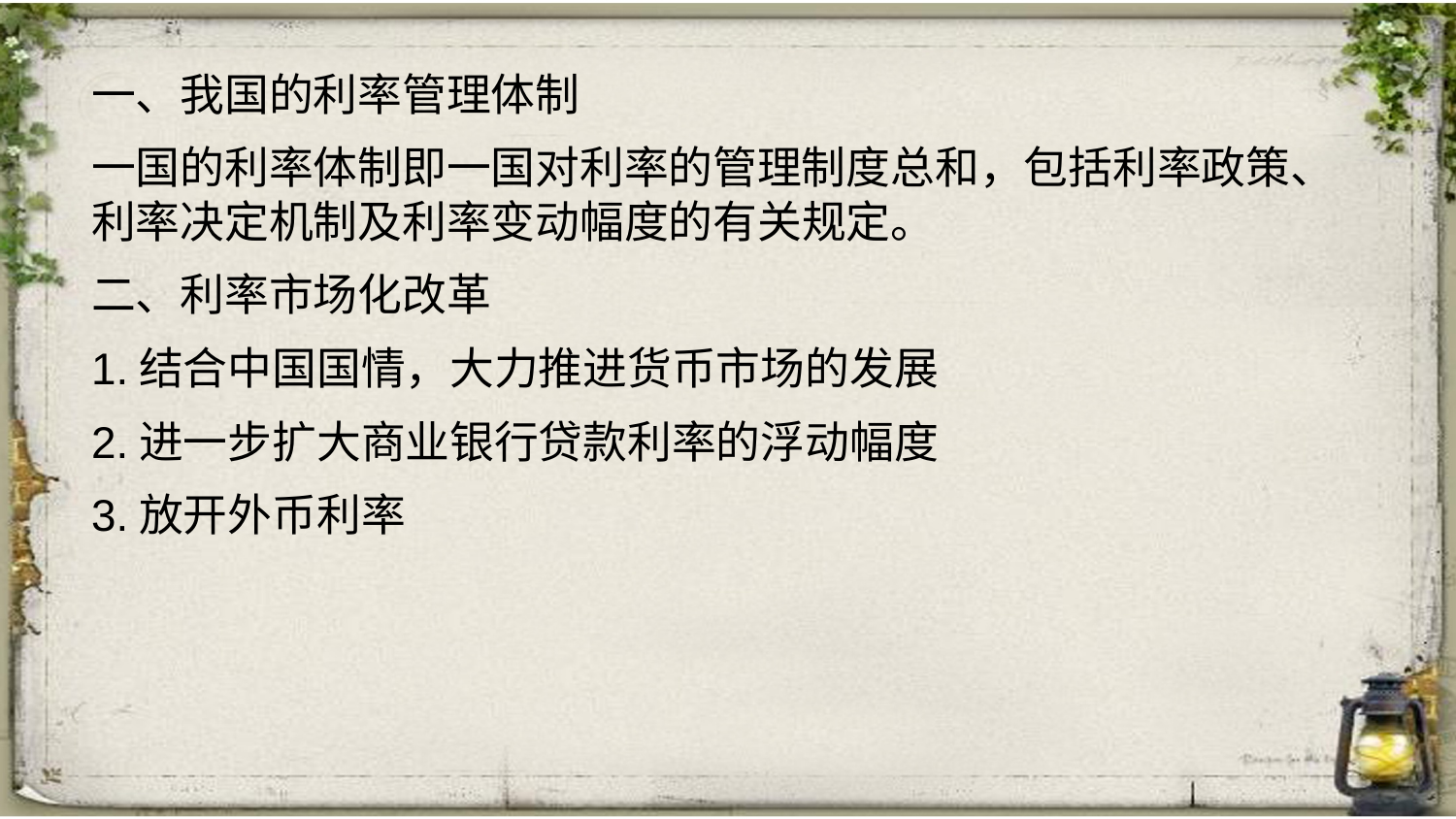

一、我国的利率管理体制
一国的利率体制即一国对利率的管理制度总和，包括利率政策、利率决定机制及利率变动幅度的有关规定。
二、利率市场化改革
1.结合中国国情，大力推进货币市场的发展
2.进一步扩大商业银行贷款利率的浮动幅度
3.放开外币利率